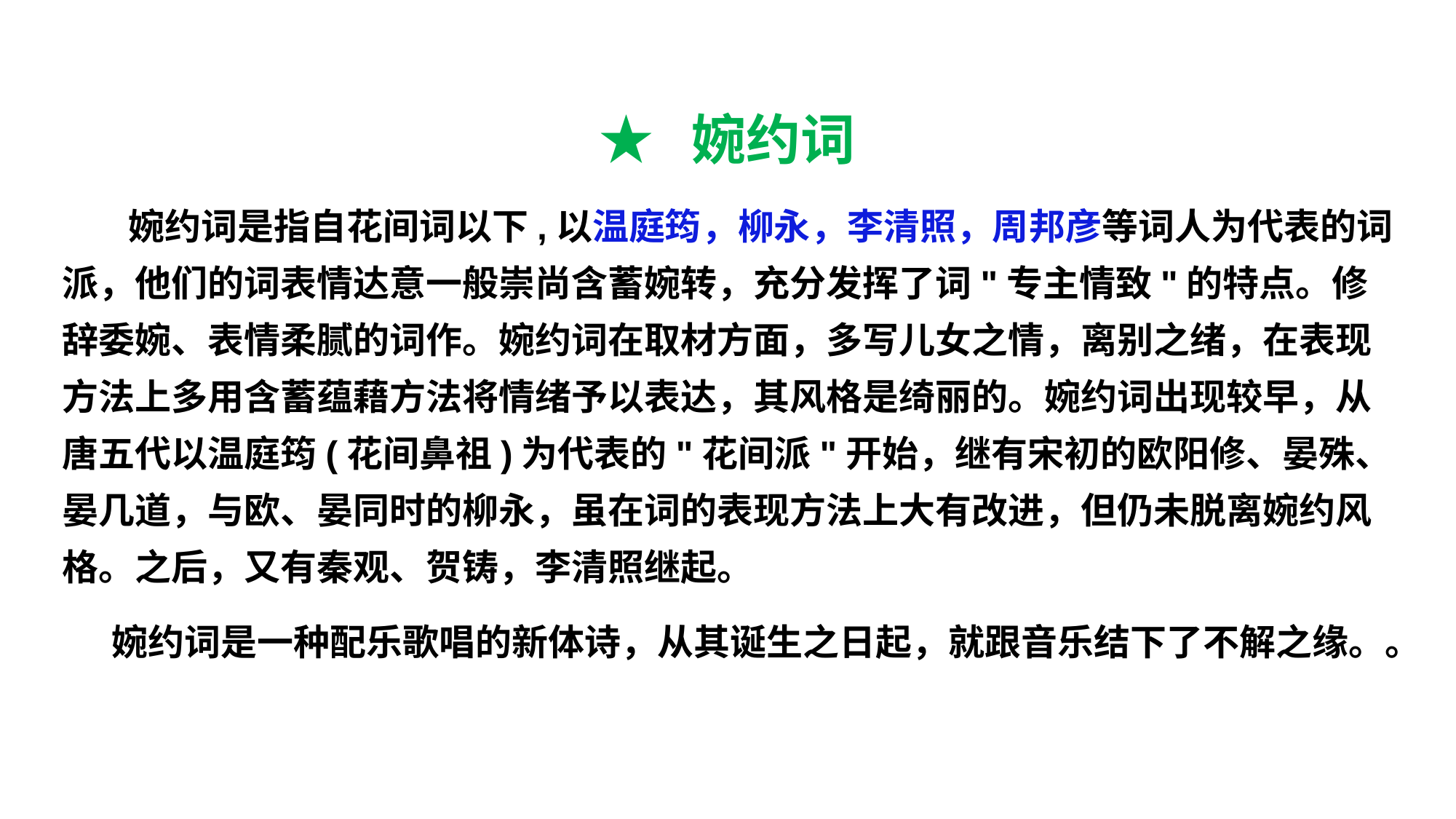

★  婉约词
       婉约词是指自花间词以下,以温庭筠，柳永，李清照，周邦彦等词人为代表的词派，他们的词表情达意一般崇尚含蓄婉转，充分发挥了词"专主情致"的特点。修辞委婉、表情柔腻的词作。婉约词在取材方面，多写儿女之情，离别之绪，在表现方法上多用含蓄蕴藉方法将情绪予以表达，其风格是绮丽的。婉约词出现较早，从唐五代以温庭筠(花间鼻祖)为代表的"花间派"开始，继有宋初的欧阳修、晏殊、晏几道，与欧、晏同时的柳永，虽在词的表现方法上大有改进，但仍未脱离婉约风格。之后，又有秦观、贺铸，李清照继起。
     婉约词是一种配乐歌唱的新体诗，从其诞生之日起，就跟音乐结下了不解之缘。。